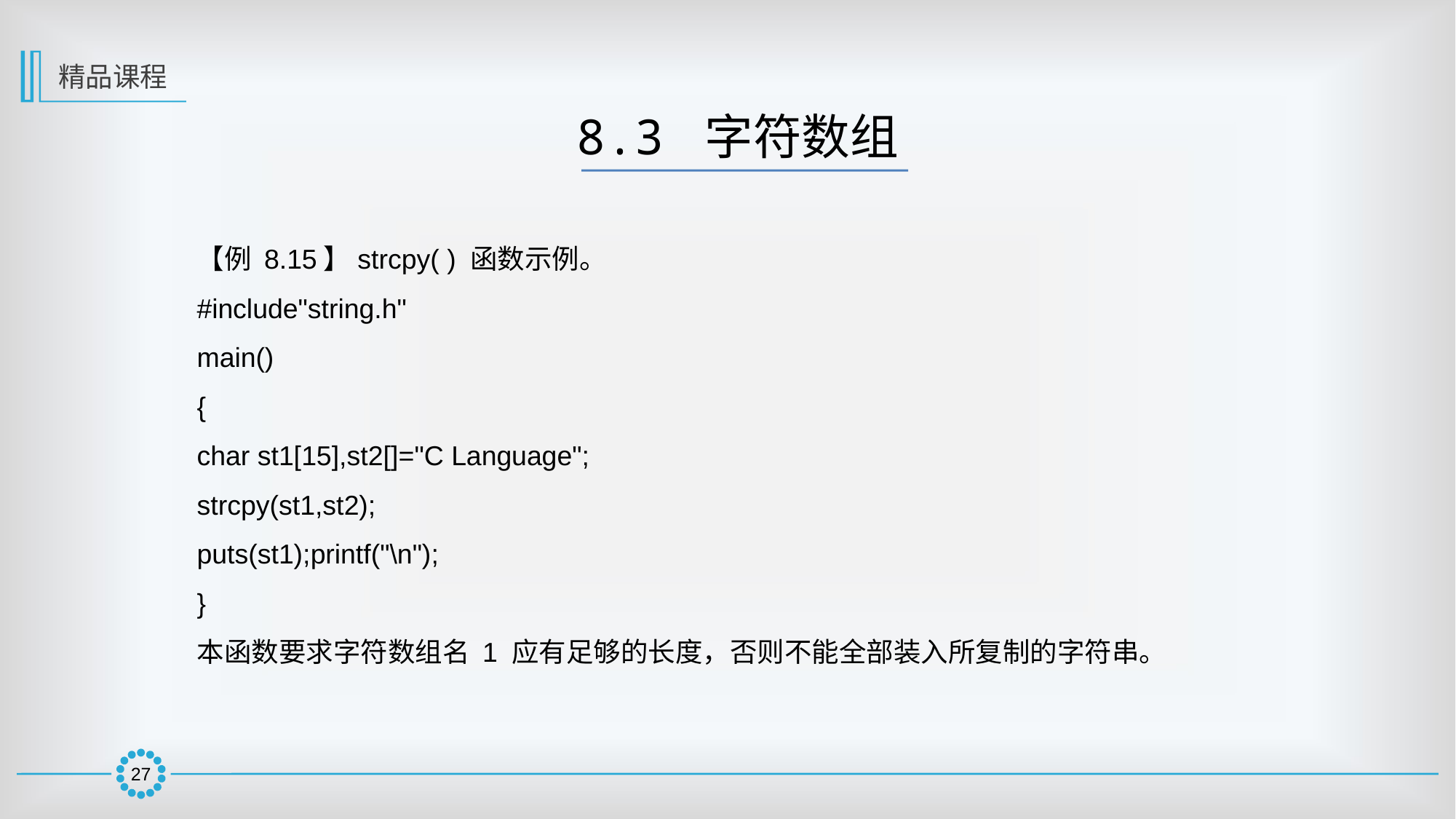

精品课程
8.3 字符数组

【例 8.15】strcpy( ) 函数示例。
#include"string.h"
main()
{
char st1[15],st2[]="C Language";
strcpy(st1,st2);
puts(st1);printf("\n");
}
本函数要求字符数组名 1 应有足够的长度，否则不能全部装入所复制的字符串。

27